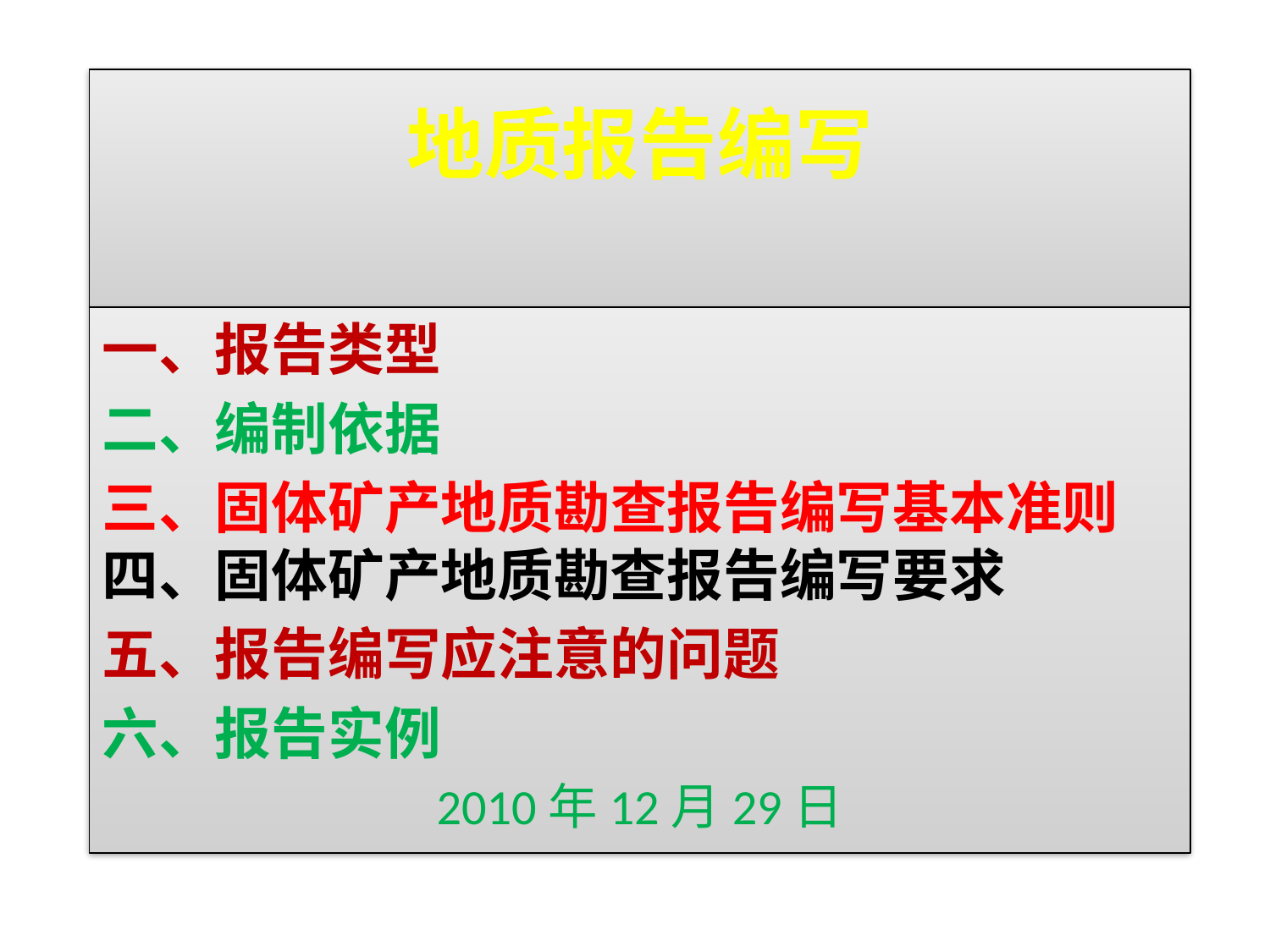

# 地质报告编写
一、报告类型
二、编制依据
三、固体矿产地质勘查报告编写基本准则
四、固体矿产地质勘查报告编写要求
五、报告编写应注意的问题
六、报告实例
2010年12月29日